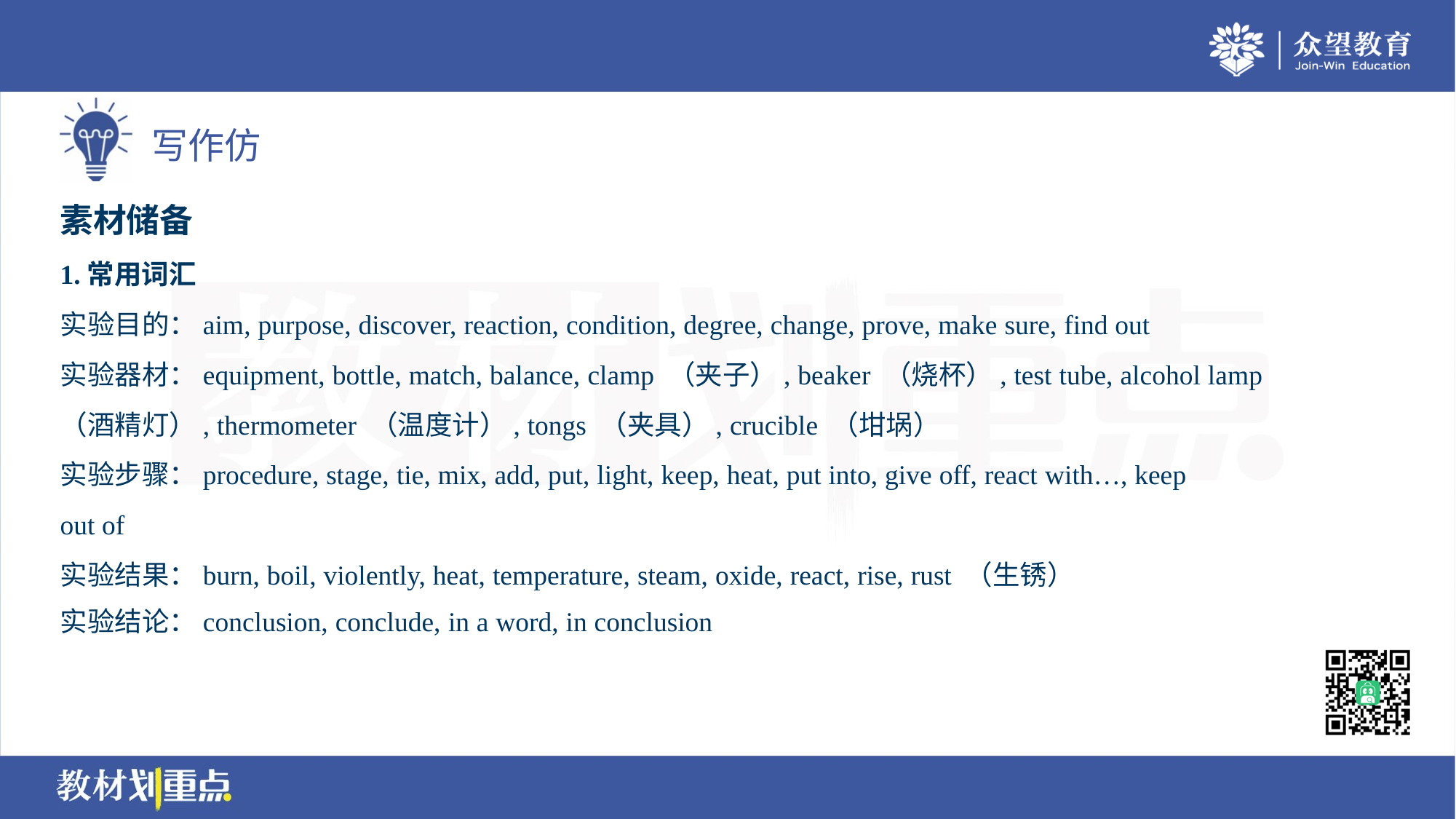

素材储备
1.常用词汇
实验目的：aim, purpose, discover, reaction, condition, degree, change, prove, make sure, find out
实验器材：equipment, bottle, match, balance, clamp （夹子）, beaker （烧杯）, test tube, alcohol lamp
（酒精灯）, thermometer （温度计）, tongs （夹具）, crucible （坩埚）
实验步骤：procedure, stage, tie, mix, add, put, light, keep, heat, put into, give off, react with…, keep
out of
实验结果：burn, boil, violently, heat, temperature, steam, oxide, react, rise, rust （生锈）
实验结论：conclusion, conclude, in a word, in conclusion